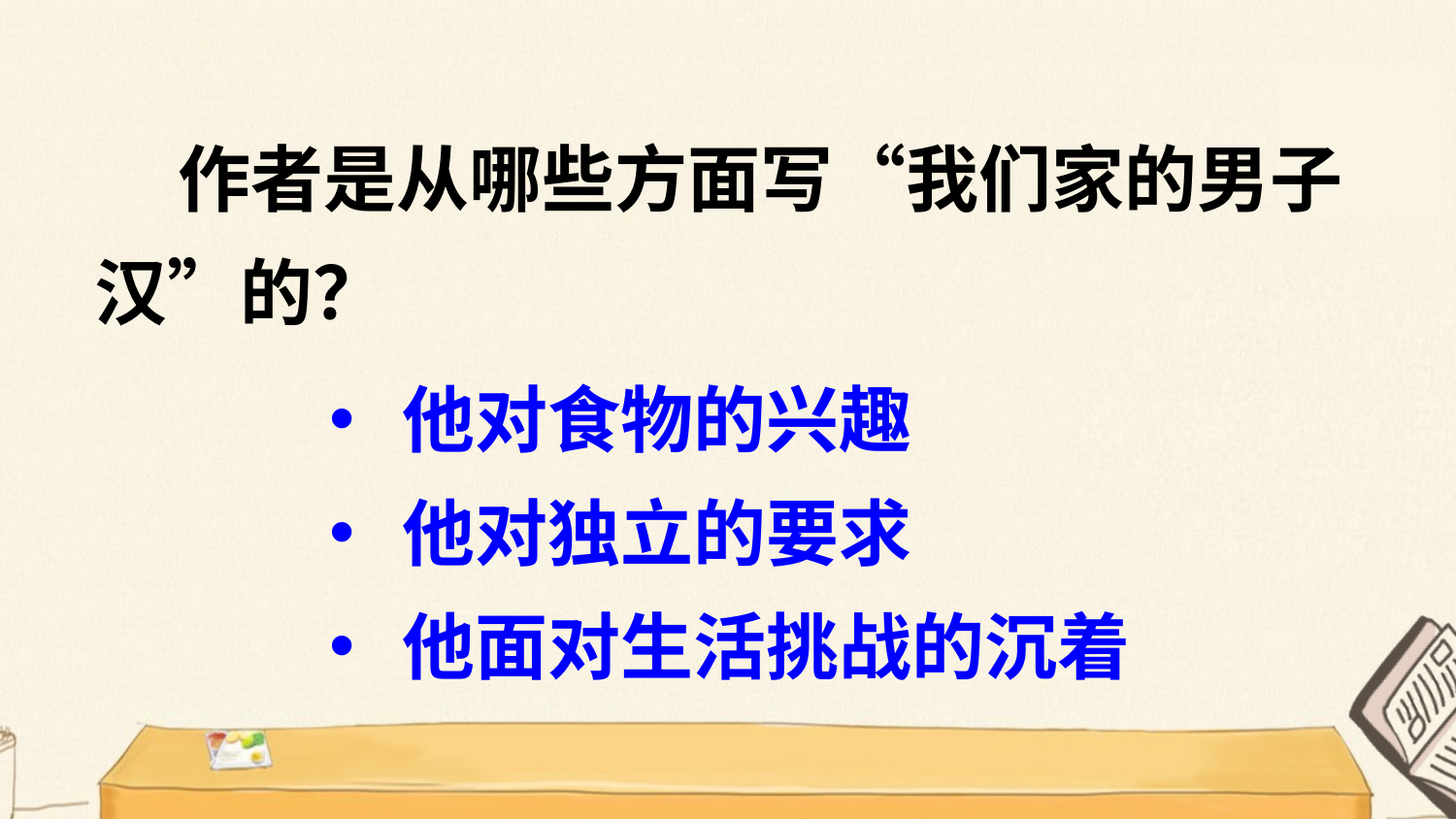

作者是从哪些方面写“我们家的男子汉”的？
他对食物的兴趣
他对独立的要求
他面对生活挑战的沉着